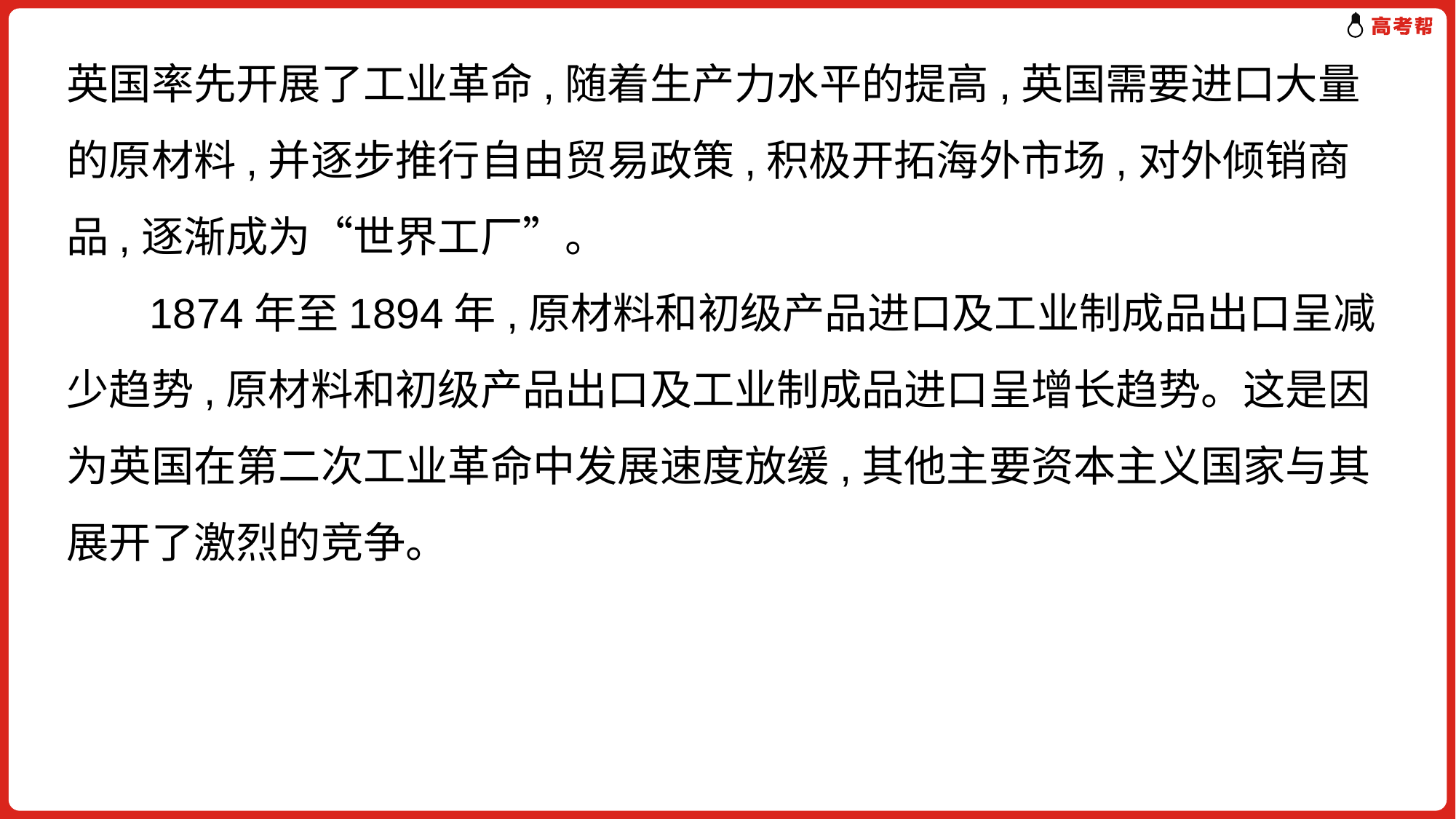

英国率先开展了工业革命,随着生产力水平的提高,英国需要进口大量的原材料,并逐步推行自由贸易政策,积极开拓海外市场,对外倾销商品,逐渐成为“世界工厂”。
       1874年至1894年,原材料和初级产品进口及工业制成品出口呈减少趋势,原材料和初级产品出口及工业制成品进口呈增长趋势。这是因为英国在第二次工业革命中发展速度放缓,其他主要资本主义国家与其展开了激烈的竞争。